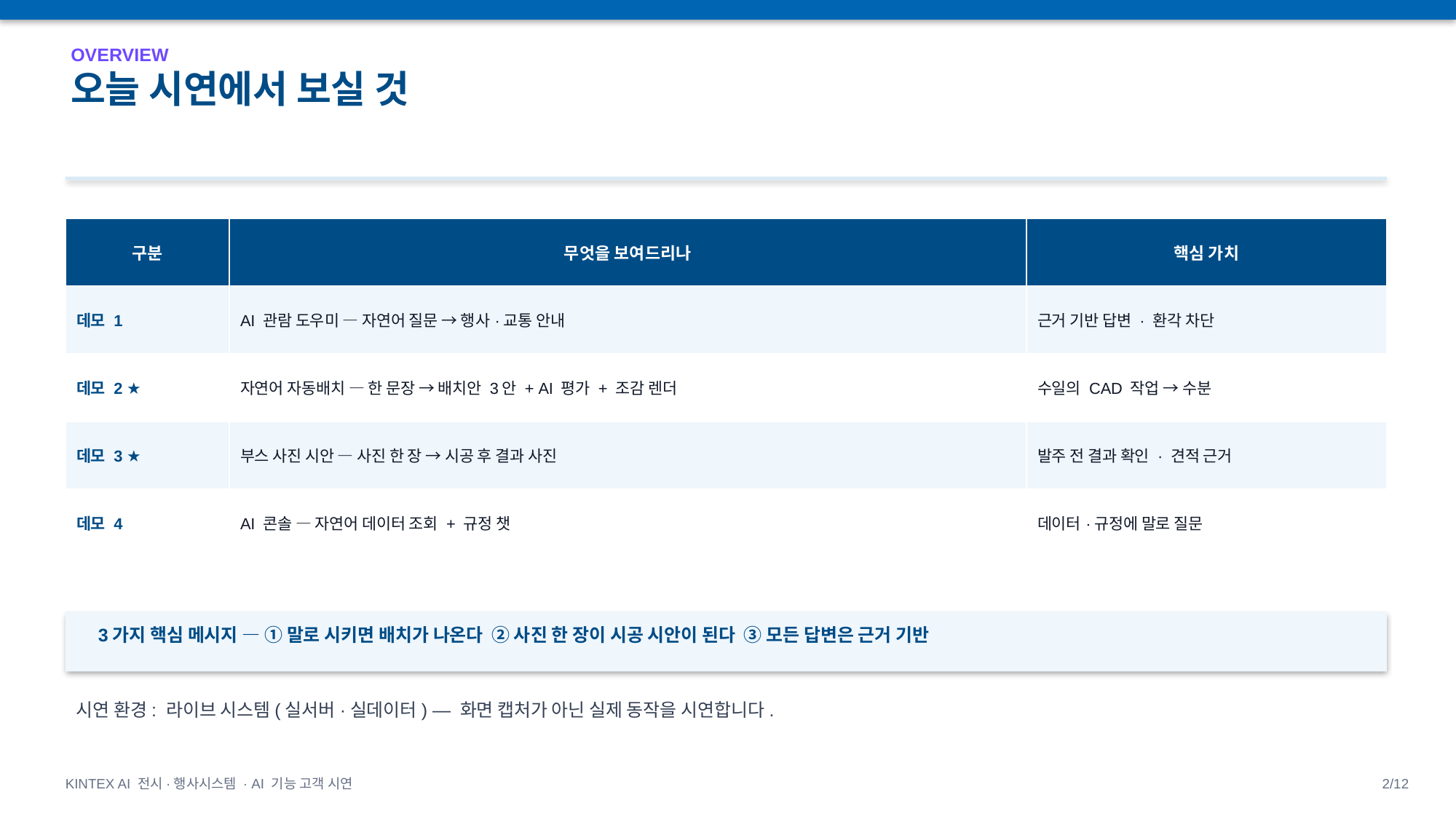

OVERVIEW
오늘 시연에서 보실 것

| 구분 | 무엇을 보여드리나 | 핵심 가치 |
| --- | --- | --- |
| 데모 1 | AI 관람 도우미 — 자연어 질문 → 행사·교통 안내 | 근거 기반 답변 · 환각 차단 |
| 데모 2 ★ | 자연어 자동배치 — 한 문장 → 배치안 3안 + AI 평가 + 조감 렌더 | 수일의 CAD 작업 → 수분 |
| 데모 3 ★ | 부스 사진 시안 — 사진 한 장 → 시공 후 결과 사진 | 발주 전 결과 확인 · 견적 근거 |
| 데모 4 | AI 콘솔 — 자연어 데이터 조회 + 규정 챗 | 데이터·규정에 말로 질문 |

3가지 핵심 메시지 — ① 말로 시키면 배치가 나온다  ② 사진 한 장이 시공 시안이 된다  ③ 모든 답변은 근거 기반
시연 환경: 라이브 시스템(실서버·실데이터) — 화면 캡처가 아닌 실제 동작을 시연합니다.
KINTEX AI 전시·행사시스템 · AI 기능 고객 시연
2/12